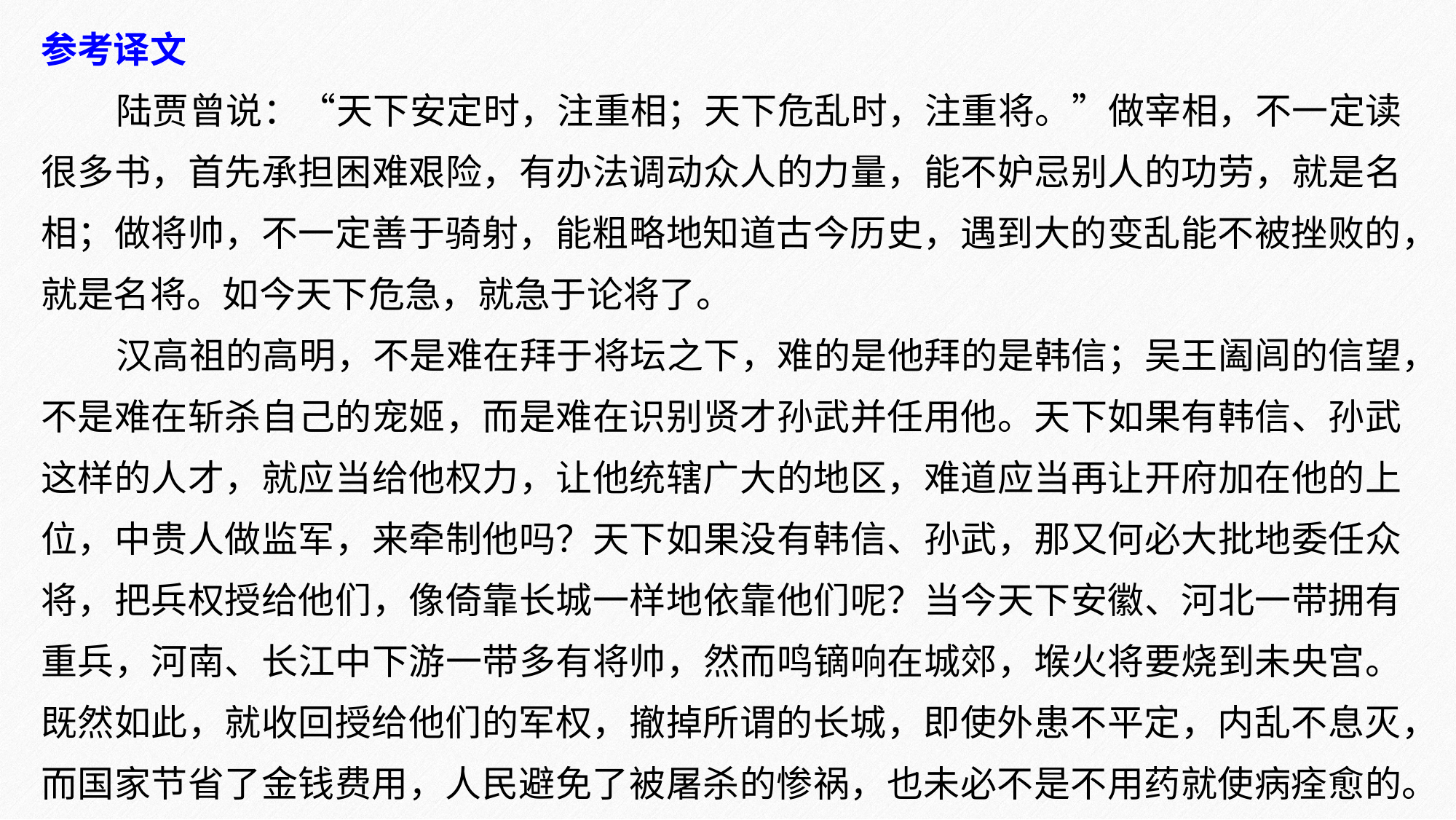

参考译文
陆贾曾说：“天下安定时，注重相；天下危乱时，注重将。”做宰相，不一定读很多书，首先承担困难艰险，有办法调动众人的力量，能不妒忌别人的功劳，就是名相；做将帅，不一定善于骑射，能粗略地知道古今历史，遇到大的变乱能不被挫败的，就是名将。如今天下危急，就急于论将了。
汉高祖的高明，不是难在拜于将坛之下，难的是他拜的是韩信；吴王阖闾的信望，不是难在斩杀自己的宠姬，而是难在识别贤才孙武并任用他。天下如果有韩信、孙武这样的人才，就应当给他权力，让他统辖广大的地区，难道应当再让开府加在他的上位，中贵人做监军，来牵制他吗？天下如果没有韩信、孙武，那又何必大批地委任众将，把兵权授给他们，像倚靠长城一样地依靠他们呢？当今天下安徽、河北一带拥有重兵，河南、长江中下游一带多有将帅，然而鸣镝响在城郊，堠火将要烧到未央宫。既然如此，就收回授给他们的军权，撤掉所谓的长城，即使外患不平定，内乱不息灭，而国家节省了金钱费用，人民避免了被屠杀的惨祸，也未必不是不用药就使病痊愈的。